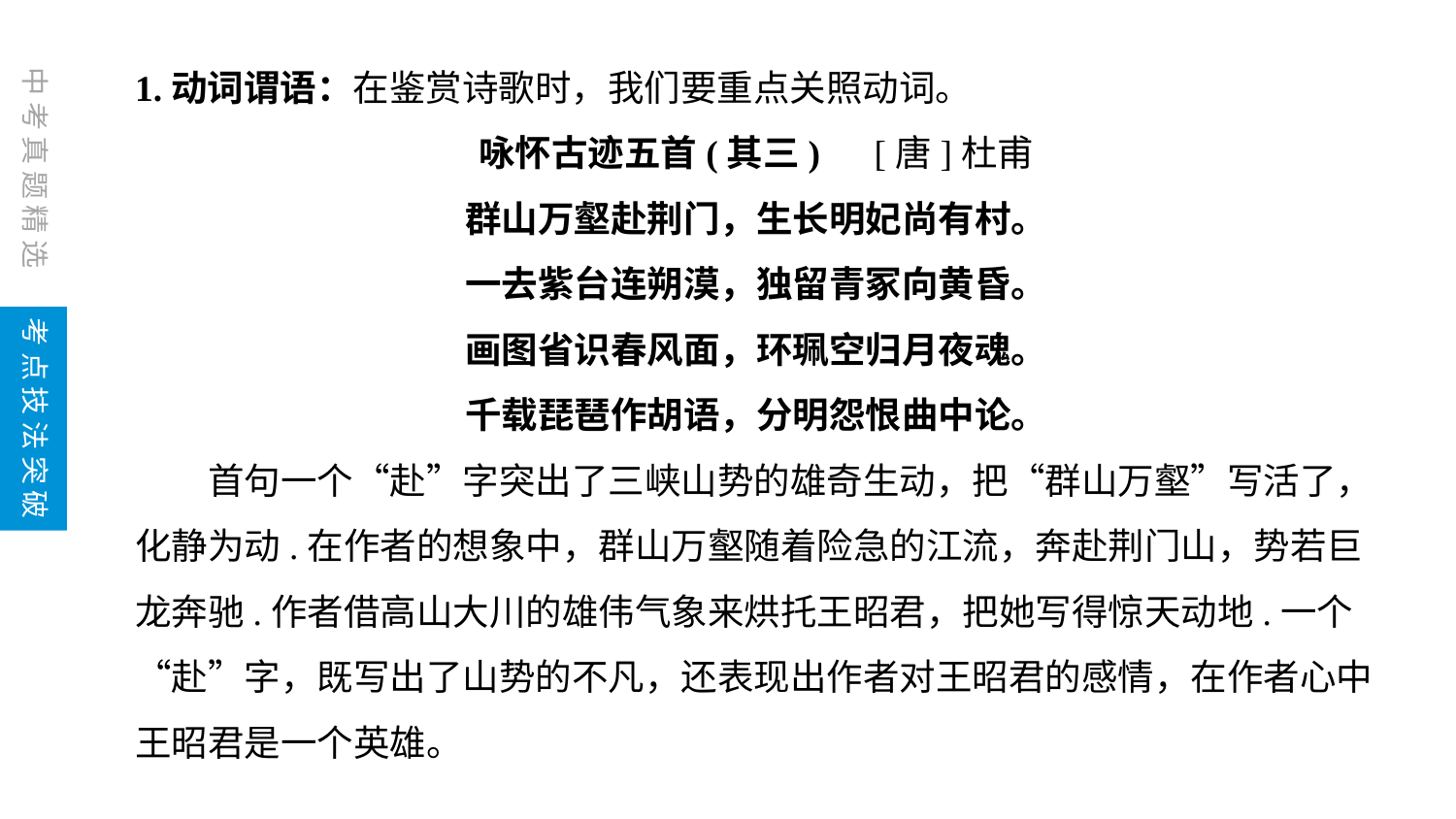

1.动词谓语：在鉴赏诗歌时，我们要重点关照动词。
咏怀古迹五首(其三)　[唐]杜甫
群山万壑赴荆门，生长明妃尚有村。
一去紫台连朔漠，独留青冢向黄昏。
画图省识春风面，环珮空归月夜魂。
千载琵琶作胡语，分明怨恨曲中论。
　　首句一个“赴”字突出了三峡山势的雄奇生动，把“群山万壑”写活了，化静为动.在作者的想象中，群山万壑随着险急的江流，奔赴荆门山，势若巨龙奔驰.作者借高山大川的雄伟气象来烘托王昭君，把她写得惊天动地.一个“赴”字，既写出了山势的不凡，还表现出作者对王昭君的感情，在作者心中王昭君是一个英雄。